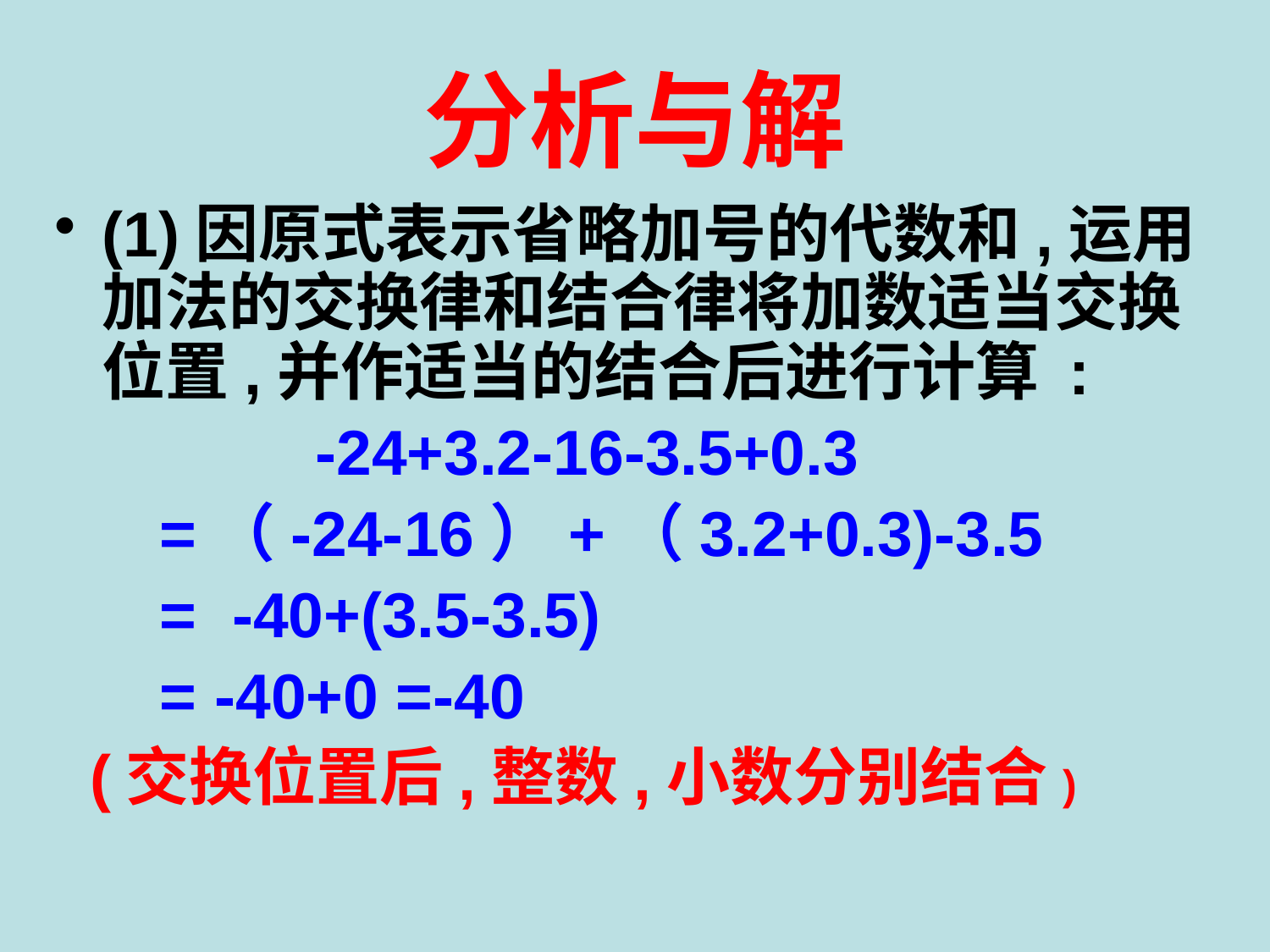

# 分析与解
(1)因原式表示省略加号的代数和,运用加法的交换律和结合律将加数适当交换位置,并作适当的结合后进行计算 :
                      -24+3.2-16-3.5+0.3
      =（-24-16）+（3.2+0.3)-3.5
      =  -40+(3.5-3.5)
      = -40+0 =-40
  (交换位置后,整数,小数分别结合)